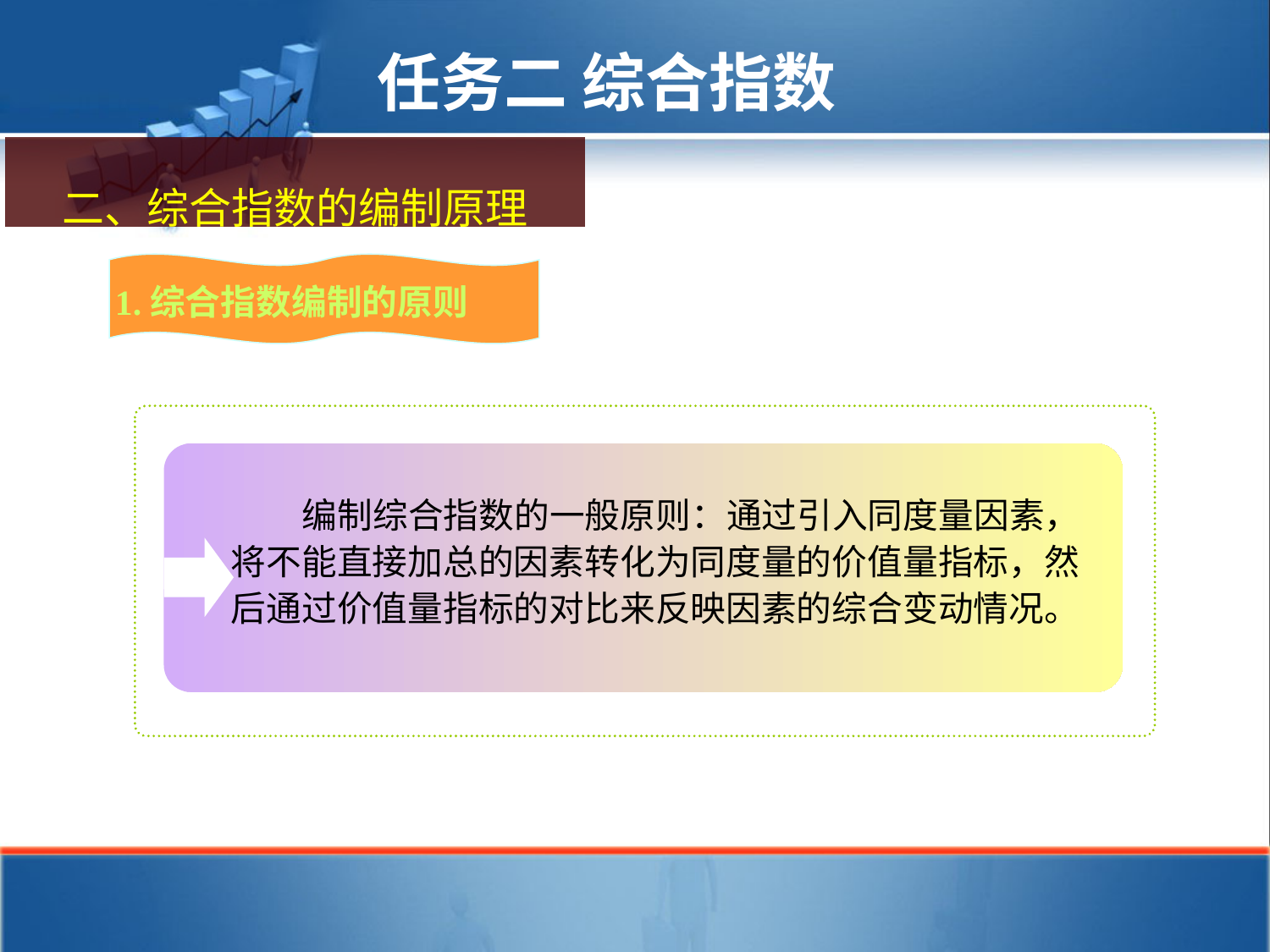

任务二 综合指数

二、综合指数的编制原理

1.综合指数编制的原则

        编制综合指数的一般原则：通过引入同度量因素，将不能直接加总的因素转化为同度量的价值量指标，然后通过价值量指标的对比来反映因素的综合变动情况。